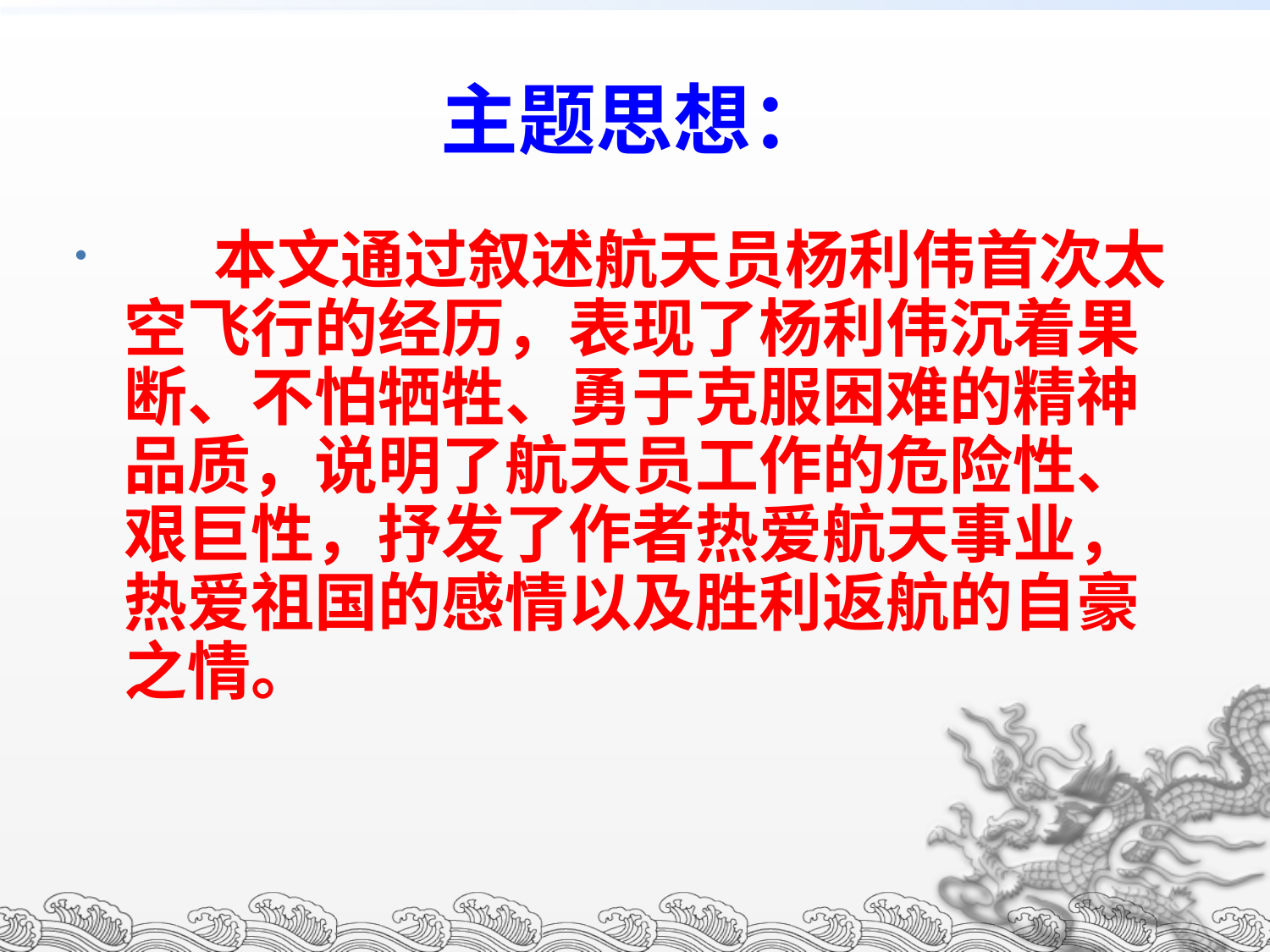

主题思想：
      本文通过叙述航天员杨利伟首次太空飞行的经历，表现了杨利伟沉着果断、不怕牺牲、勇于克服困难的精神品质，说明了航天员工作的危险性、艰巨性，抒发了作者热爱航天事业，热爱祖国的感情以及胜利返航的自豪之情。